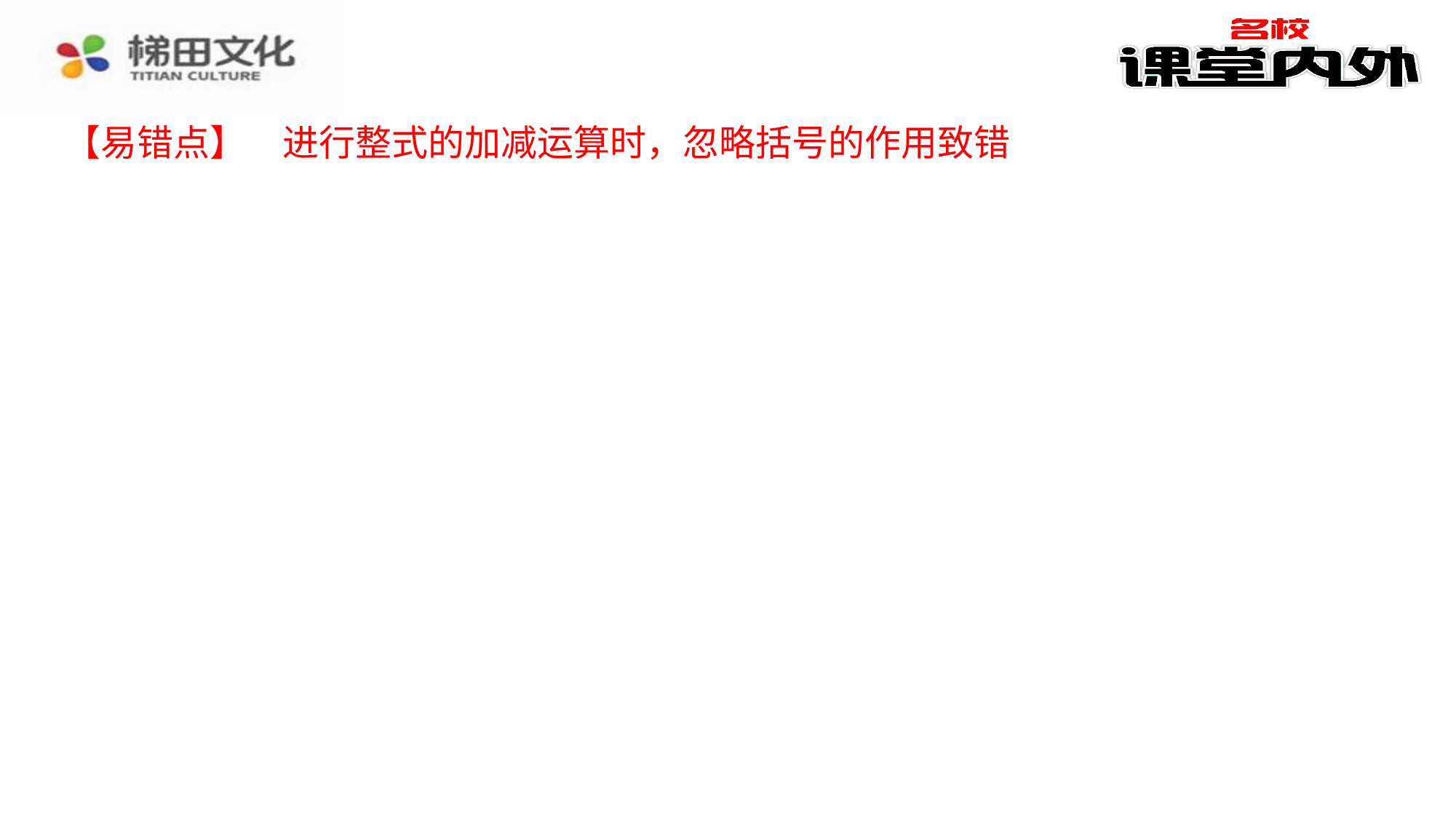

【易错点】　进行整式的加减运算时，忽略括号的作用致错
【易错点】　进行整式的加减运算时，忽略括号的作用致错